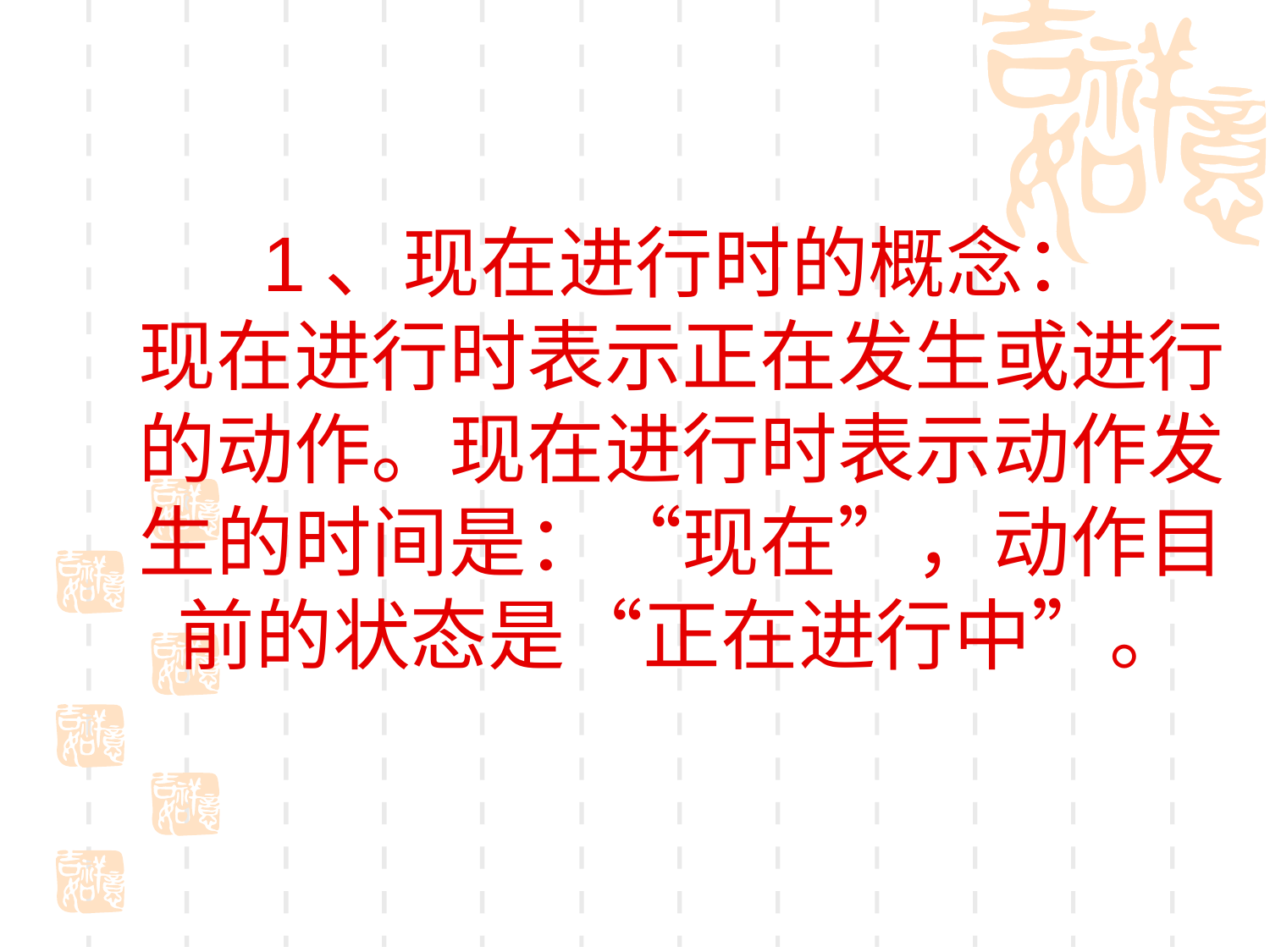

1、现在进行时的概念：
现在进行时表示正在发生或进行的动作。现在进行时表示动作发生的时间是：“现在”，动作目前的状态是“正在进行中”。